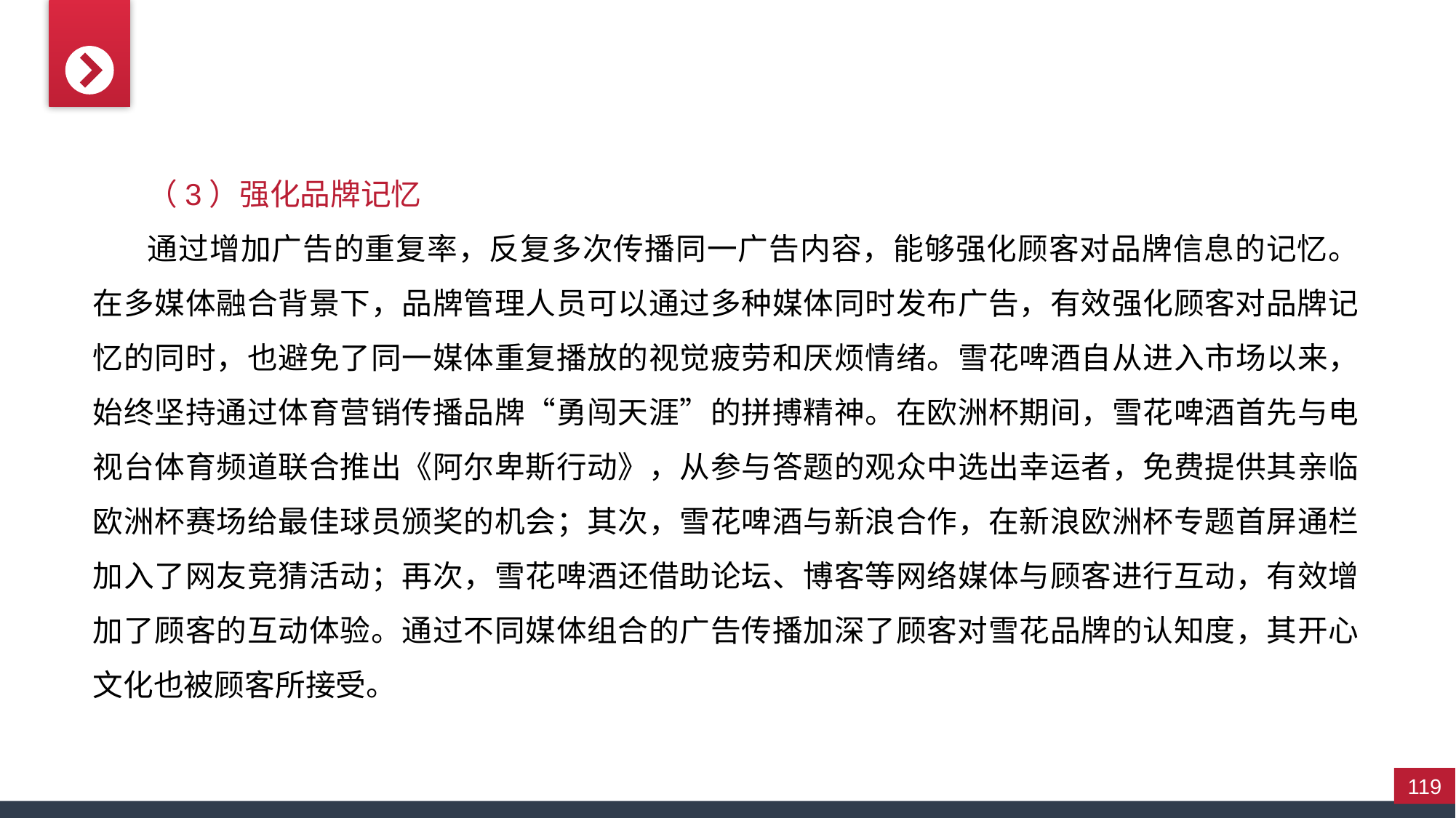

（3）强化品牌记忆
通过增加广告的重复率，反复多次传播同一广告内容，能够强化顾客对品牌信息的记忆。在多媒体融合背景下，品牌管理人员可以通过多种媒体同时发布广告，有效强化顾客对品牌记忆的同时，也避免了同一媒体重复播放的视觉疲劳和厌烦情绪。雪花啤酒自从进入市场以来，始终坚持通过体育营销传播品牌“勇闯天涯”的拼搏精神。在欧洲杯期间，雪花啤酒首先与电视台体育频道联合推出《阿尔卑斯行动》，从参与答题的观众中选出幸运者，免费提供其亲临欧洲杯赛场给最佳球员颁奖的机会；其次，雪花啤酒与新浪合作，在新浪欧洲杯专题首屏通栏加入了网友竞猜活动；再次，雪花啤酒还借助论坛、博客等网络媒体与顾客进行互动，有效增加了顾客的互动体验。通过不同媒体组合的广告传播加深了顾客对雪花品牌的认知度，其开心文化也被顾客所接受。